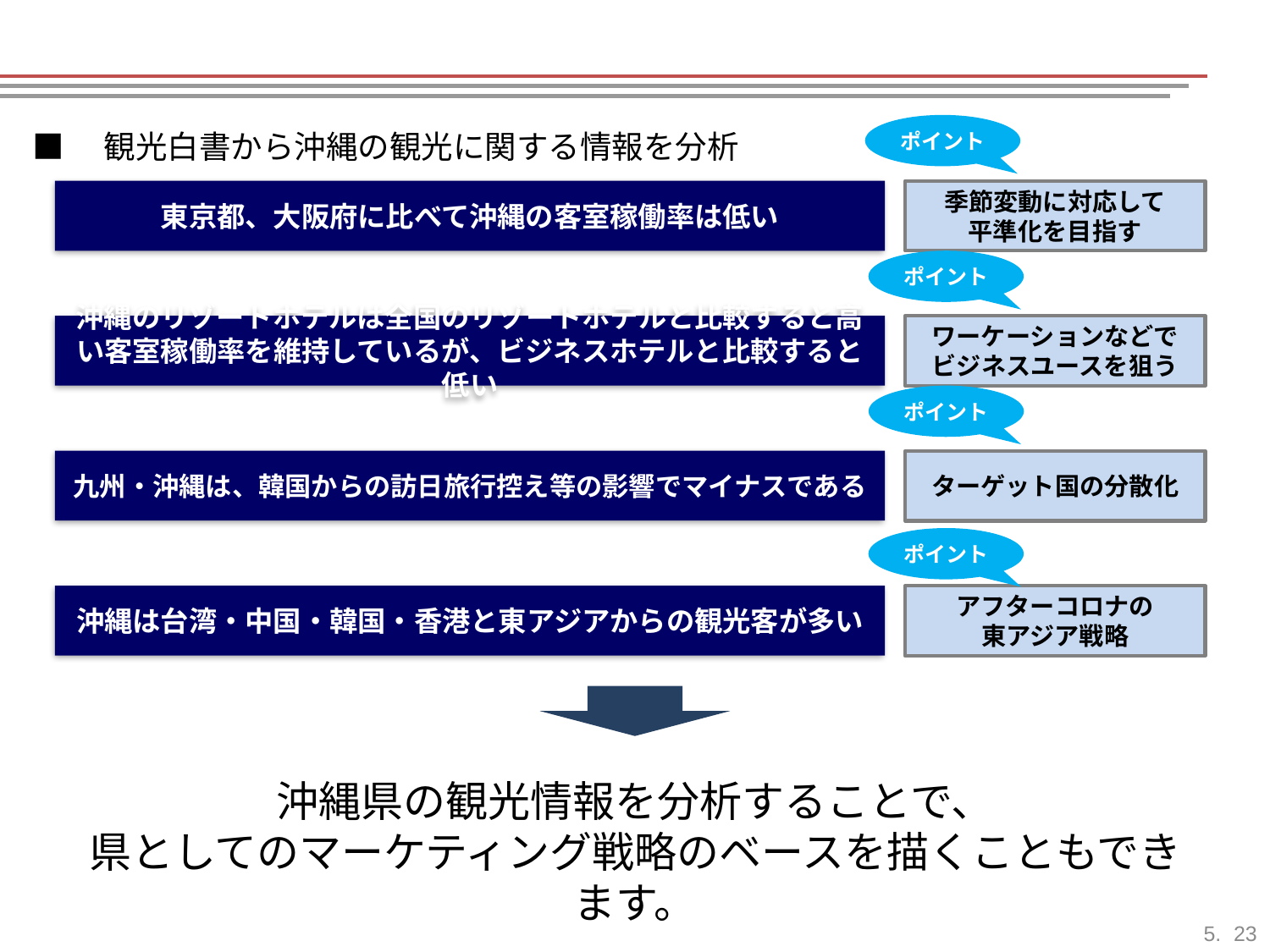

ポイント
■　観光白書から沖縄の観光に関する情報を分析
東京都、大阪府に比べて沖縄の客室稼働率は低い
季節変動に対応して
平準化を目指す
ポイント
沖縄のリゾートホテルは全国のリゾートホテルと比較すると高い客室稼働率を維持しているが、ビジネスホテルと比較すると低い
ワーケーションなどで
ビジネスユースを狙う
ポイント
九州・沖縄は、韓国からの訪日旅行控え等の影響でマイナスである
ターゲット国の分散化
ポイント
沖縄は台湾・中国・韓国・香港と東アジアからの観光客が多い
アフターコロナの
東アジア戦略

沖縄県の観光情報を分析することで、
県としてのマーケティング戦略のベースを描くこともできます。
23